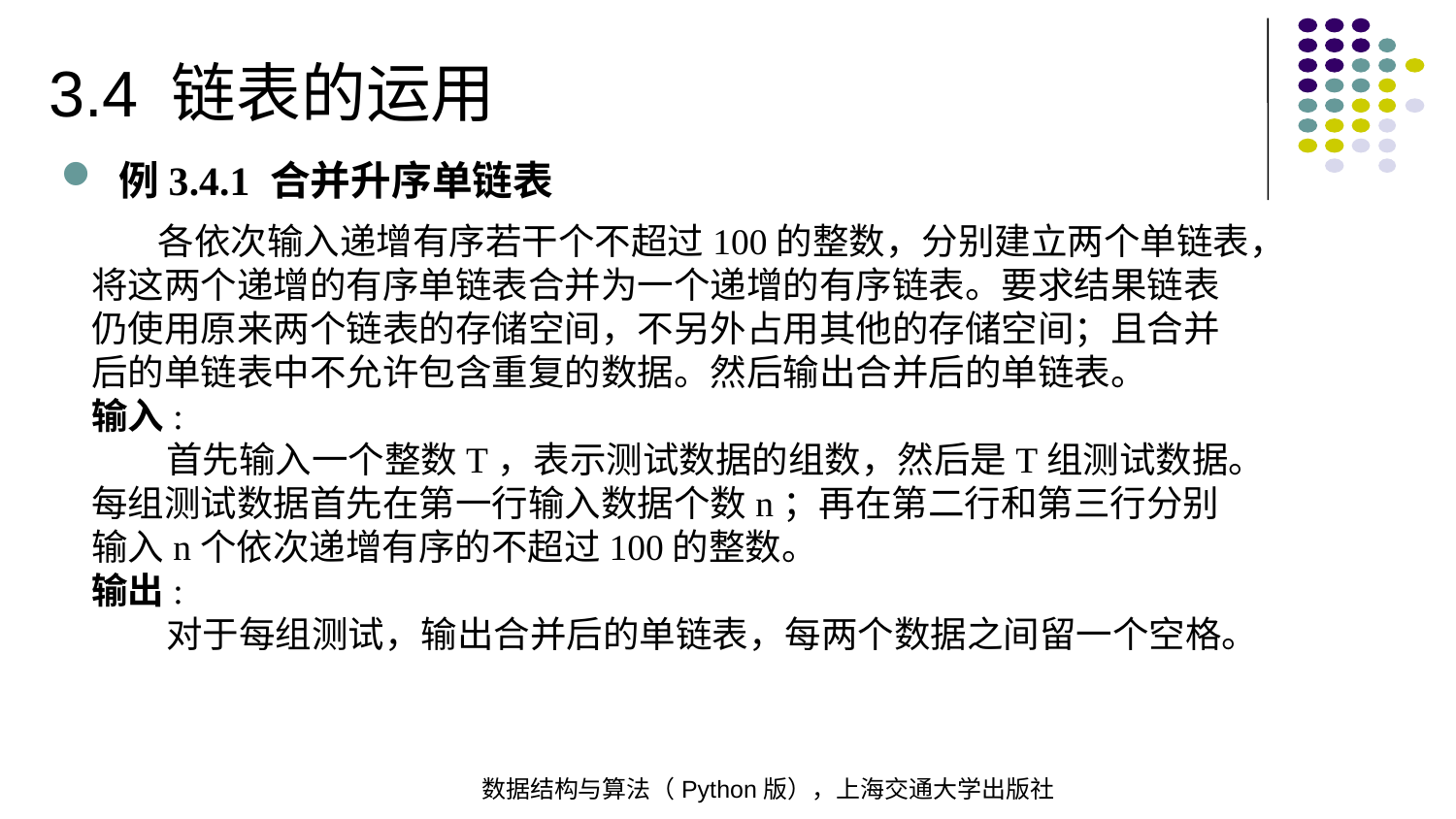

3.4 链表的运用
例3.4.1 合并升序单链表
       各依次输入递增有序若干个不超过100的整数，分别建立两个单链表，将这两个递增的有序单链表合并为一个递增的有序链表。要求结果链表仍使用原来两个链表的存储空间，不另外占用其他的存储空间；且合并后的单链表中不允许包含重复的数据。然后输出合并后的单链表。
输入:
        首先输入一个整数T，表示测试数据的组数，然后是T组测试数据。每组测试数据首先在第一行输入数据个数n；再在第二行和第三行分别输入n个依次递增有序的不超过100的整数。
输出:
        对于每组测试，输出合并后的单链表，每两个数据之间留一个空格。